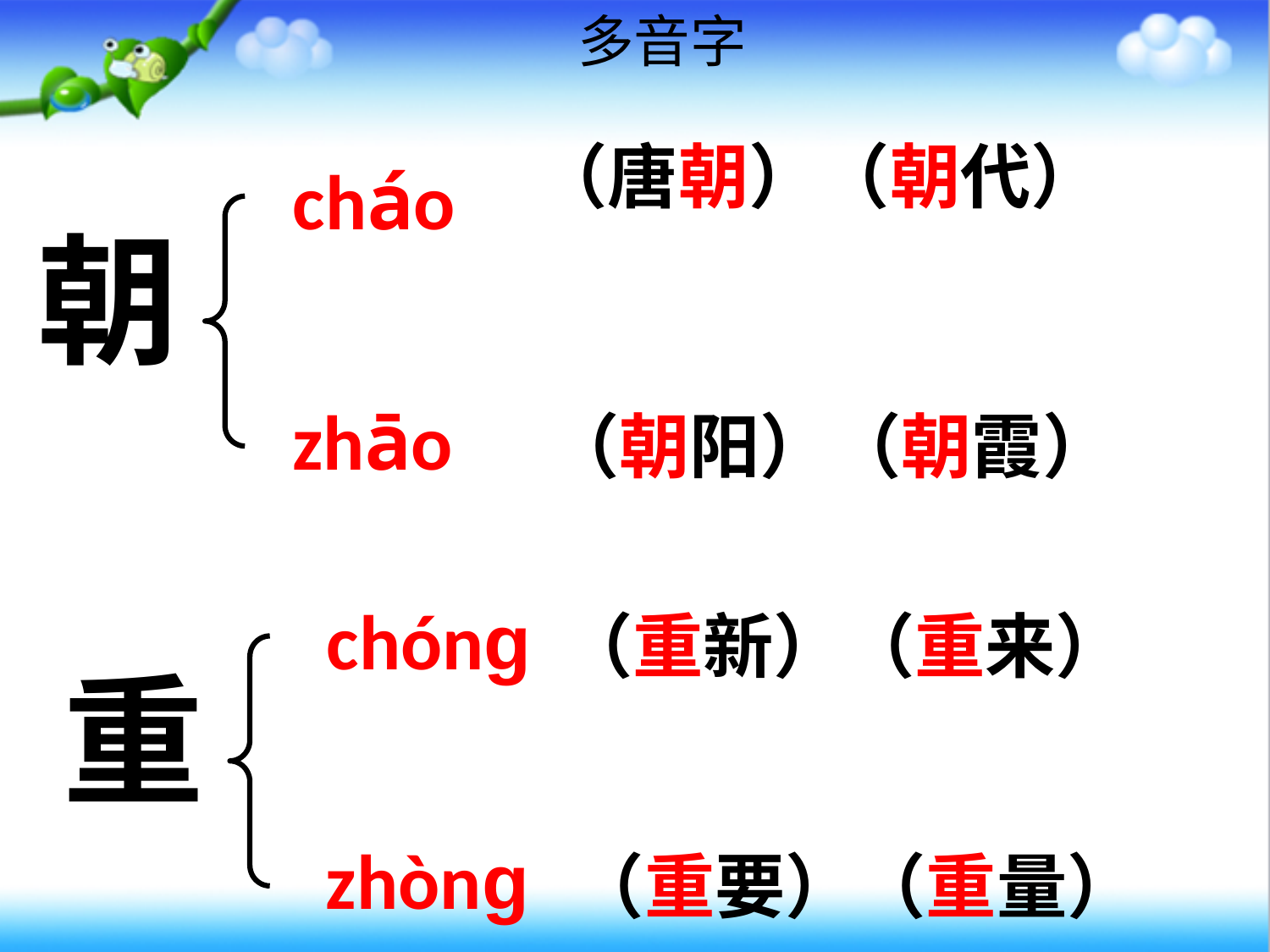

多音字
（唐朝）（朝代）
 cháo

朝
 zhāo
（朝阳）（朝霞）
 chóng
（重新）（重来）

重
 zhòng
（重要）（重量）